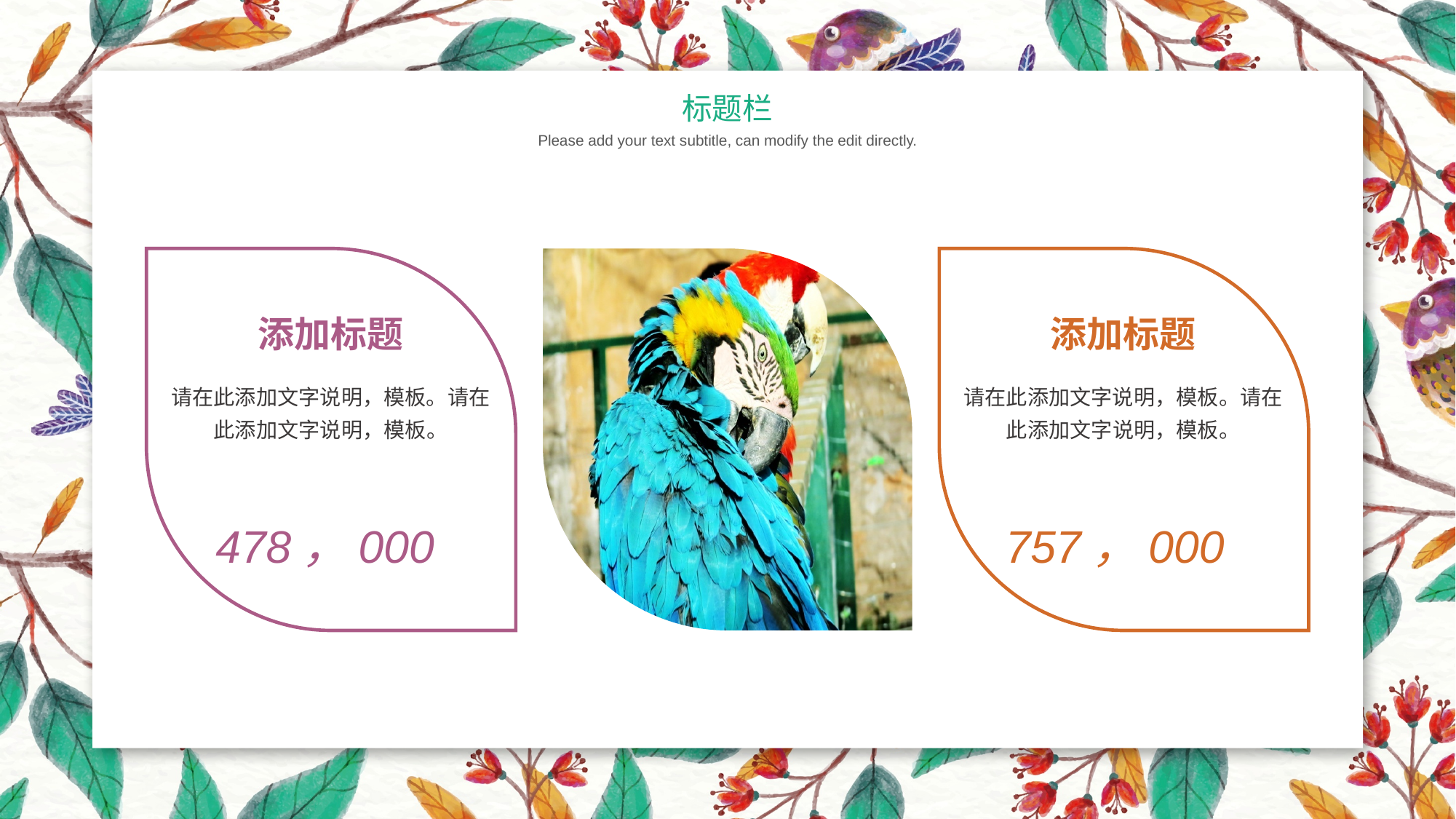

标题栏
Please add your text subtitle, can modify the edit directly.

添加标题
添加标题
请在此添加文字说明，模板。请在此添加文字说明，模板。
请在此添加文字说明，模板。请在此添加文字说明，模板。
478，000
757，000